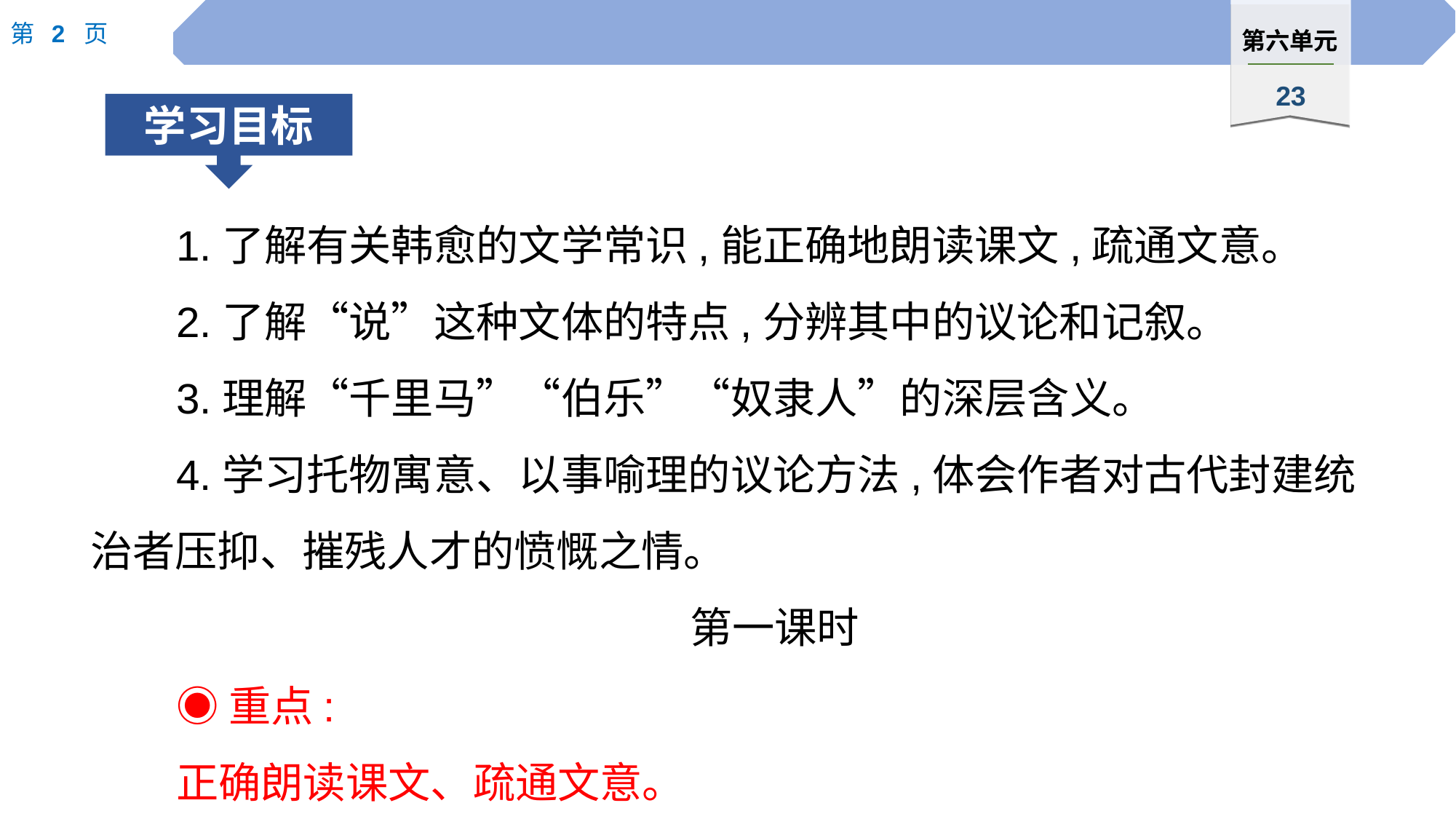

1.了解有关韩愈的文学常识,能正确地朗读课文,疏通文意。
2.了解“说”这种文体的特点,分辨其中的议论和记叙。
3.理解“千里马”“伯乐”“奴隶人”的深层含义。
4.学习托物寓意、以事喻理的议论方法,体会作者对古代封建统治者压抑、摧残人才的愤慨之情。
第一课时
◉重点:
正确朗读课文、疏通文意。